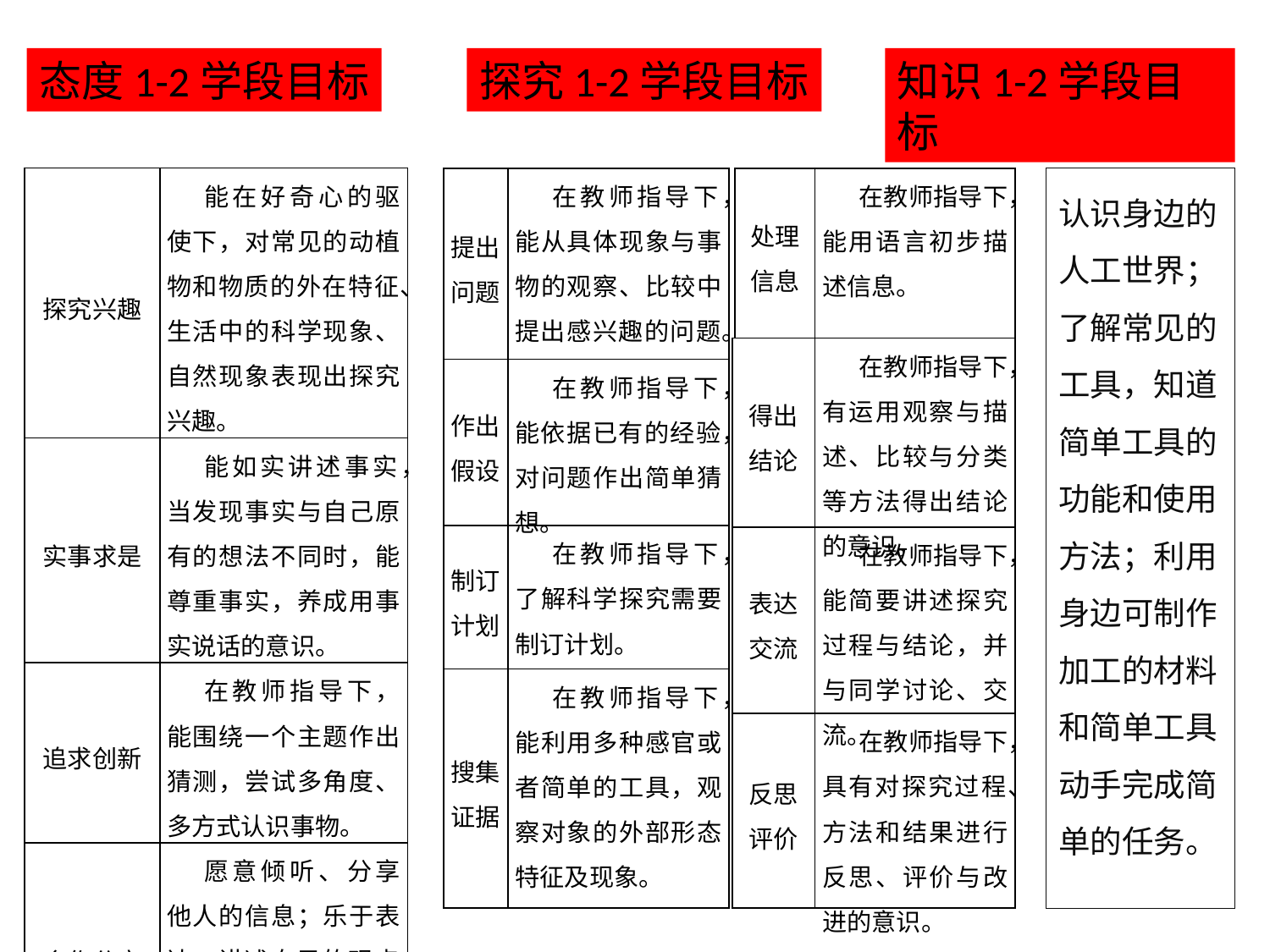

态度1-2学段目标
探究1-2学段目标
知识1-2学段目标
| 探究兴趣 | 能在好奇心的驱使下，对常见的动植物和物质的外在特征、生活中的科学现象、自然现象表现出探究兴趣。 |
| --- | --- |
| 实事求是 | 能如实讲述事实，当发现事实与自己原有的想法不同时，能尊重事实，养成用事实说话的意识。 |
| 追求创新 | 在教师指导下，能围绕一个主题作出猜测，尝试多角度、多方式认识事物。 |
| 合作分享 | 愿意倾听、分享他人的信息；乐于表达、讲述自己的观点；能按要求进行合作探究学习。 |
| 提出问题 | 在教师指导下，能从具体现象与事物的观察、比较中提出感兴趣的问题。 |
| --- | --- |
| 作出假设 | 在教师指导下，能依据已有的经验，对问题作出简单猜想。 |
| 制订计划 | 在教师指导下，了解科学探究需要制订计划。 |
| 搜集证据 | 在教师指导下，能利用多种感官或者简单的工具，观察对象的外部形态特征及现象。 |
| 处理信息 | 在教师指导下，能用语言初步描述信息。 |
| --- | --- |
认识身边的人工世界；了解常见的工具，知道简单工具的功能和使用方法；利用身边可制作加工的材料和简单工具动手完成简单的任务。

| 得出结论 | 在教师指导下，有运用观察与描述、比较与分类等方法得出结论的意识。 |
| --- | --- |
| 表达交流 | 在教师指导下，能简要讲述探究过程与结论，并与同学讨论、交流。 |
| 反思评价 | 在教师指导下，具有对探究过程、方法和结果进行反思、评价与改进的意识。 |